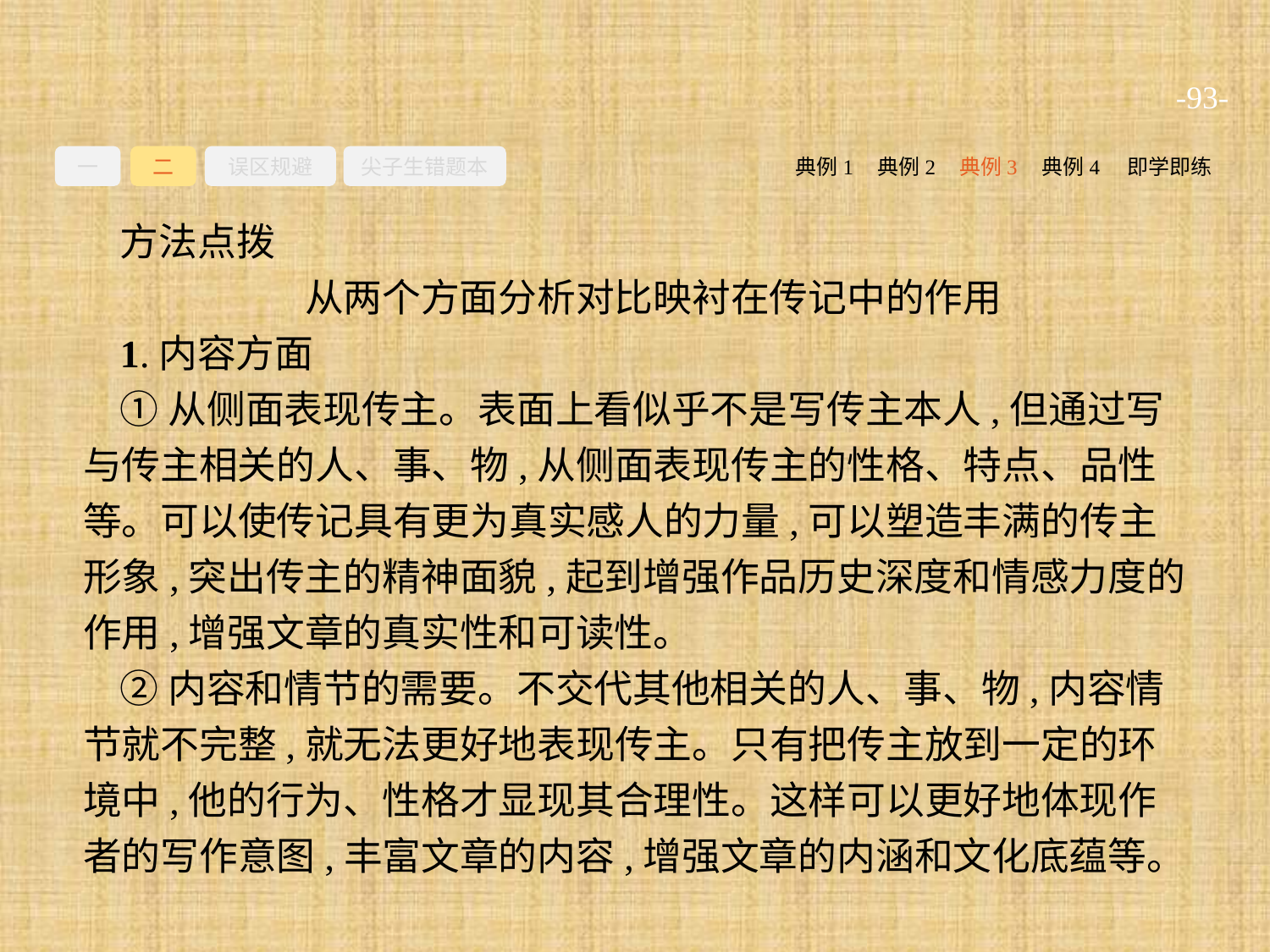

-93-
一
二
误区规避
尖子生错题本
典例2
典例3
典例4
即学即练
典例1
方法点拨
从两个方面分析对比映衬在传记中的作用
1.内容方面
①从侧面表现传主。表面上看似乎不是写传主本人,但通过写与传主相关的人、事、物,从侧面表现传主的性格、特点、品性等。可以使传记具有更为真实感人的力量,可以塑造丰满的传主形象,突出传主的精神面貌,起到增强作品历史深度和情感力度的作用,增强文章的真实性和可读性。
②内容和情节的需要。不交代其他相关的人、事、物,内容情节就不完整,就无法更好地表现传主。只有把传主放到一定的环境中,他的行为、性格才显现其合理性。这样可以更好地体现作者的写作意图,丰富文章的内容,增强文章的内涵和文化底蕴等。